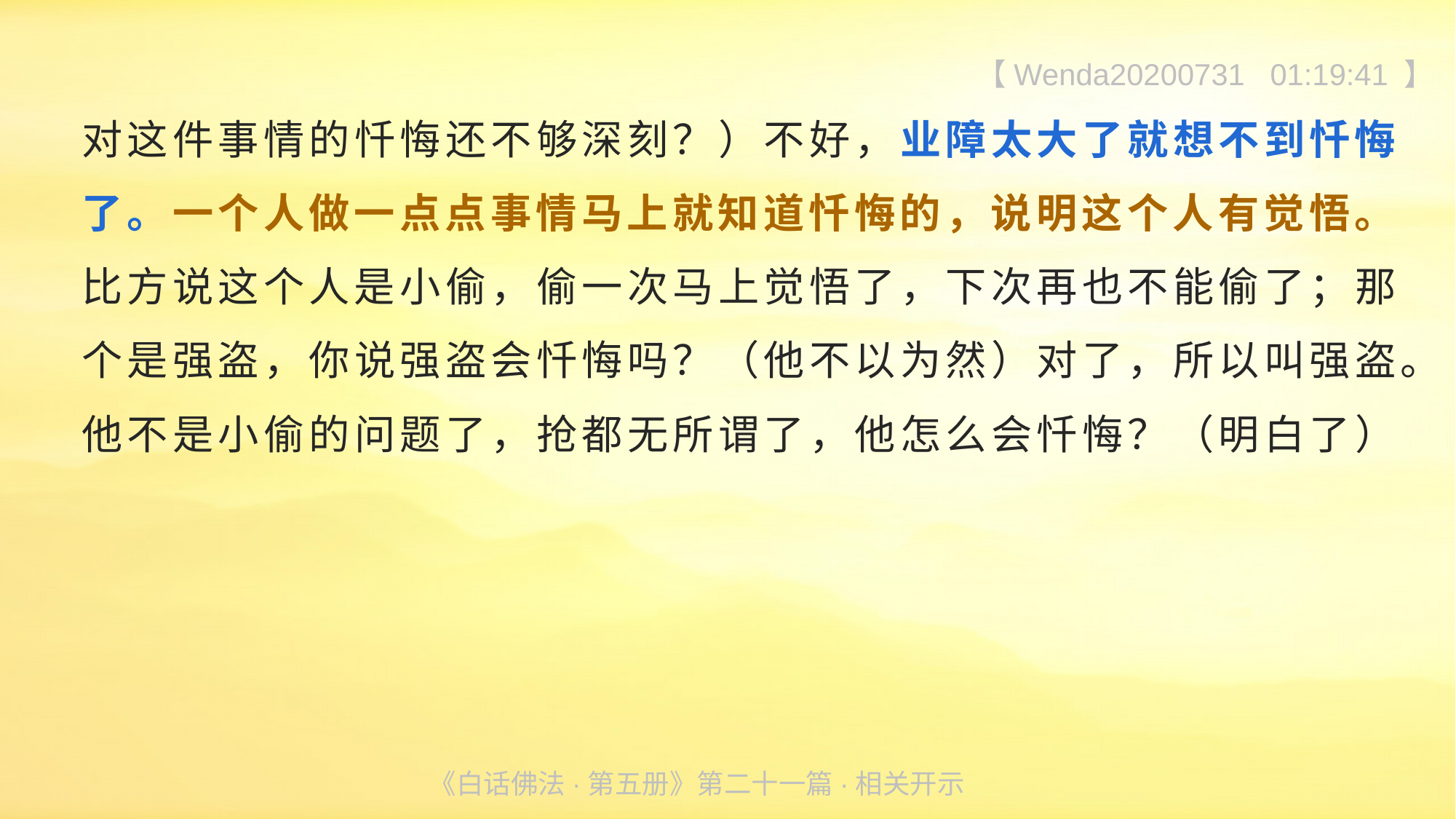

【Wenda20200731   01:19:41 】
对这件事情的忏悔还不够深刻？）不好，业障太大了就想不到忏悔了。一个人做一点点事情马上就知道忏悔的，说明这个人有觉悟。比方说这个人是小偷，偷一次马上觉悟了，下次再也不能偷了；那个是强盗，你说强盗会忏悔吗？（他不以为然）对了，所以叫强盗。他不是小偷的问题了，抢都无所谓了，他怎么会忏悔？（明白了）

《白话佛法·第五册》第二十一篇·相关开示